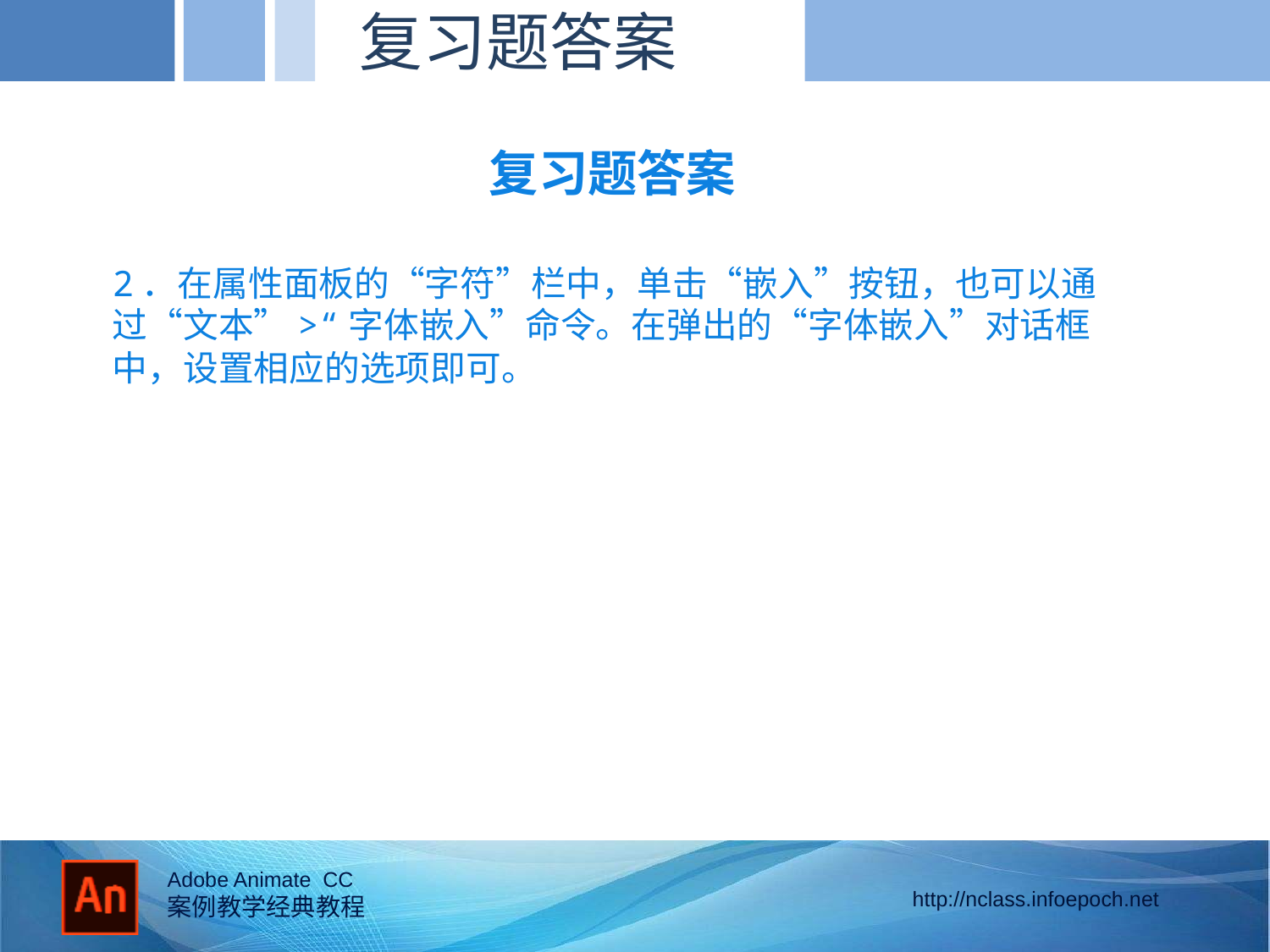

复习题答案
复习题答案

2．在属性面板的“字符”栏中，单击“嵌入”按钮，也可以通过“文本”>“字体嵌入”命令。在弹出的“字体嵌入”对话框中，设置相应的选项即可。
的径向